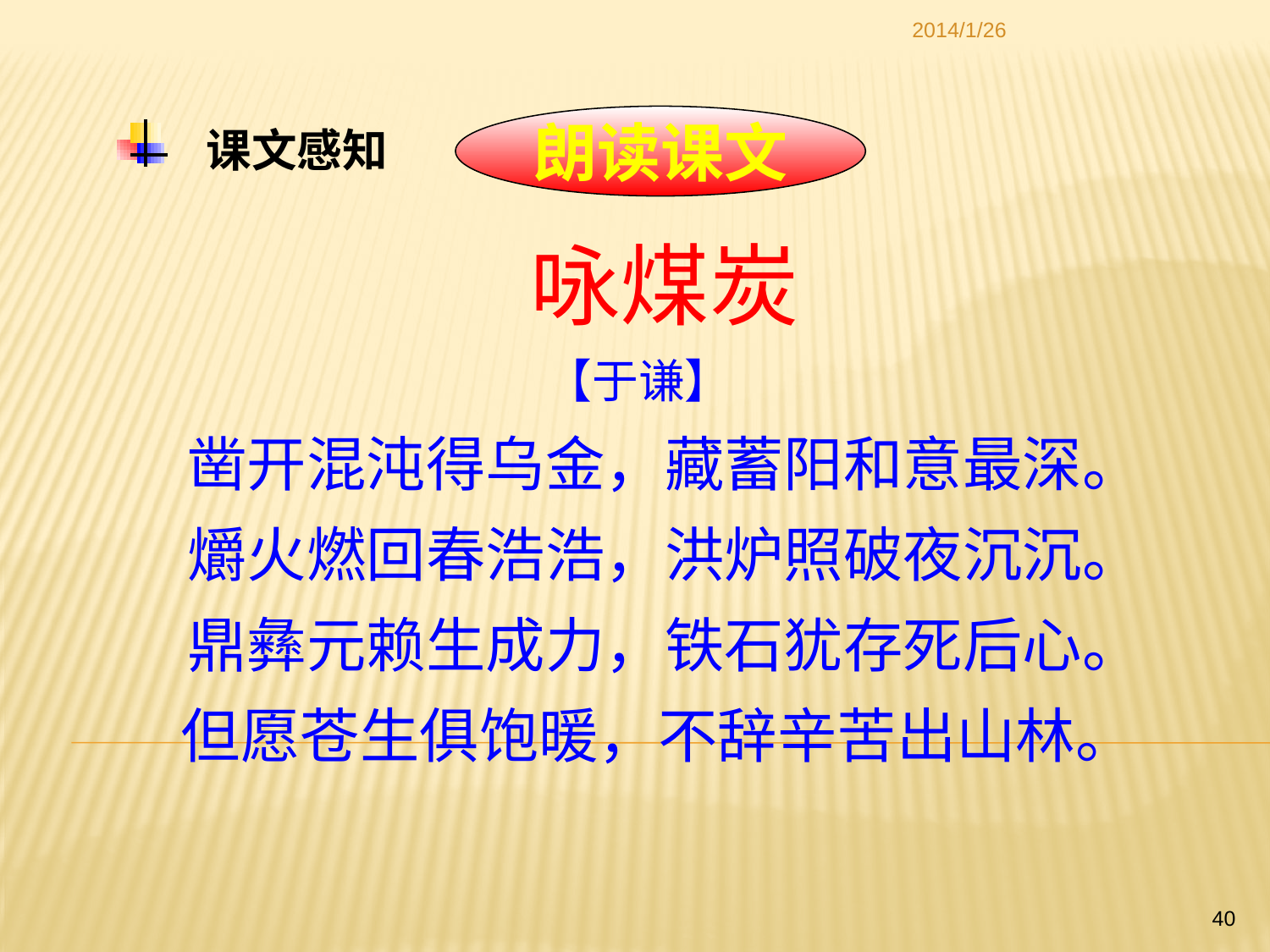

2014/1/26
# 课文感知
朗读课文
咏煤炭
【于谦】
凿开混沌得乌金，藏蓄阳和意最深。
爝火燃回春浩浩，洪炉照破夜沉沉。
鼎彝元赖生成力，铁石犹存死后心。
但愿苍生俱饱暖，不辞辛苦出山林。
40